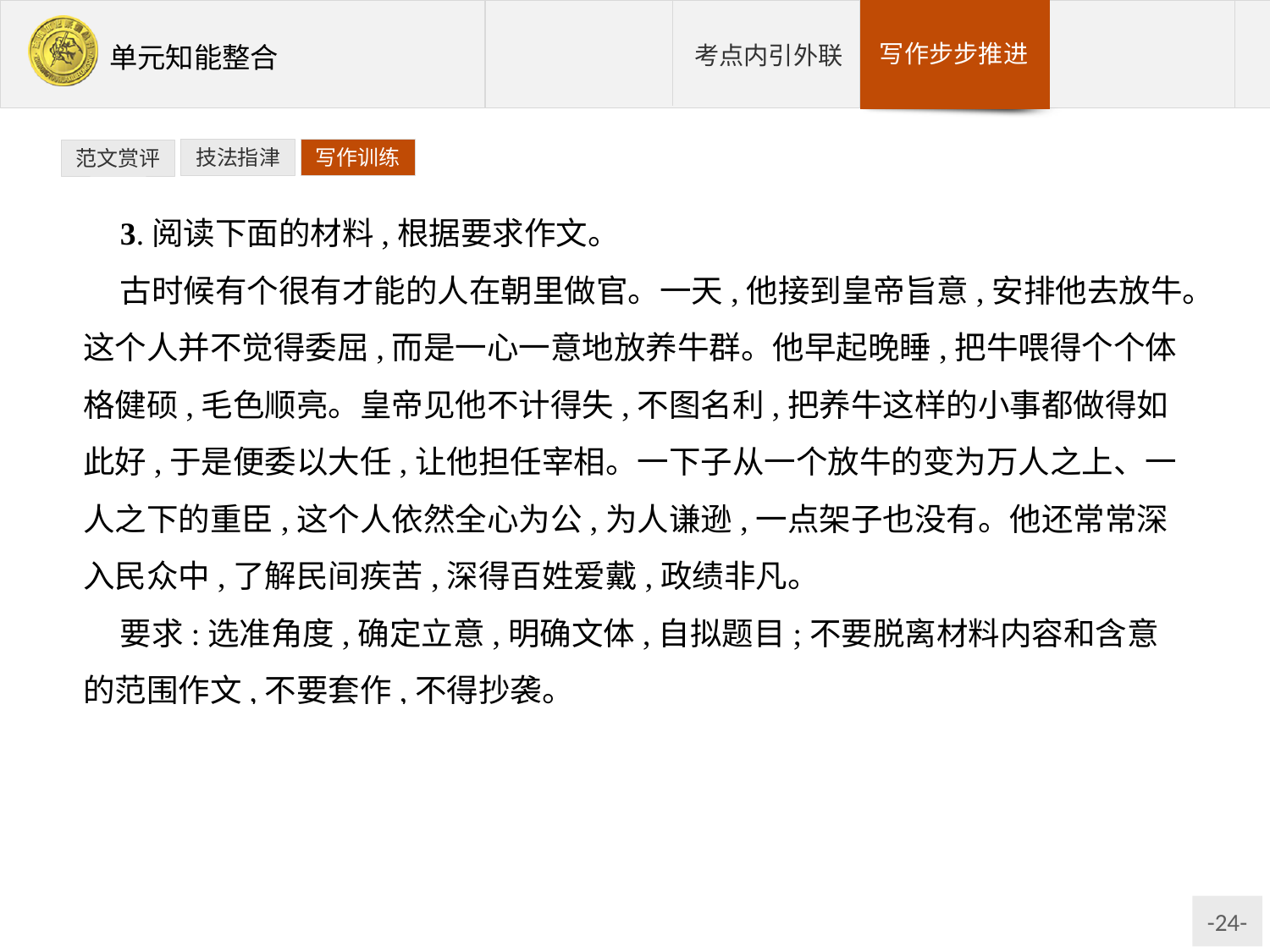

技法指津
写作训练
范文赏评
3.阅读下面的材料,根据要求作文。
古时候有个很有才能的人在朝里做官。一天,他接到皇帝旨意,安排他去放牛。这个人并不觉得委屈,而是一心一意地放养牛群。他早起晚睡,把牛喂得个个体格健硕,毛色顺亮。皇帝见他不计得失,不图名利,把养牛这样的小事都做得如此好,于是便委以大任,让他担任宰相。一下子从一个放牛的变为万人之上、一人之下的重臣,这个人依然全心为公,为人谦逊,一点架子也没有。他还常常深入民众中,了解民间疾苦,深得百姓爱戴,政绩非凡。
要求:选准角度,确定立意,明确文体,自拟题目;不要脱离材料内容和含意的范围作文,不要套作,不得抄袭。
写作提示:这则材料要围绕“这个有才能的人”进行。①先做好小事,才能成就大事。②以成就大事的心态去做每一件小事。③不管事情大小,都要认真对待每一件事。④不管处于什么岗位,都要爱岗敬业,做好自己分内之事。